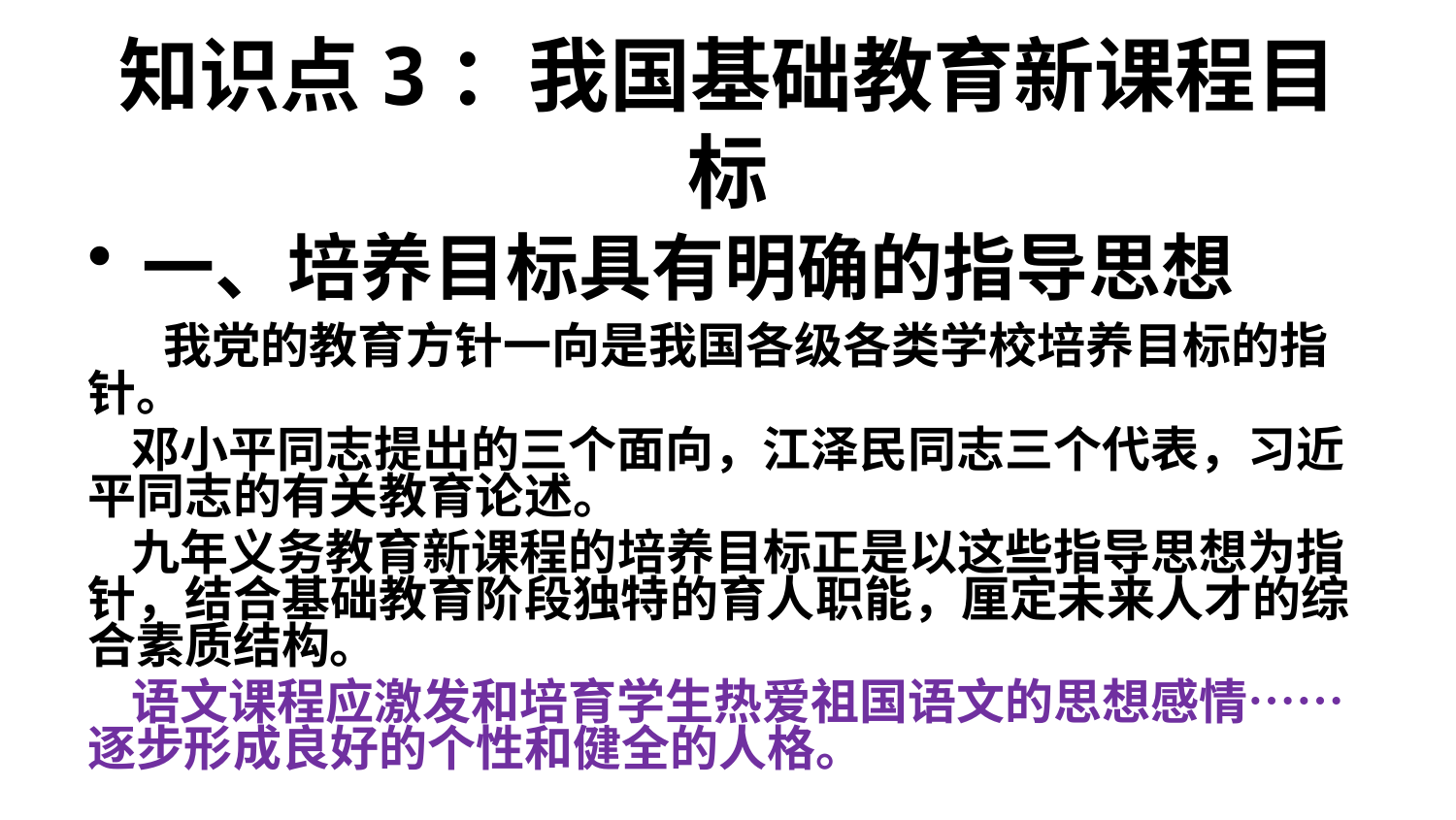

# 知识点3：我国基础教育新课程目标
一、培养目标具有明确的指导思想
     我党的教育方针一向是我国各级各类学校培养目标的指针。
   邓小平同志提出的三个面向，江泽民同志三个代表，习近平同志的有关教育论述。
   九年义务教育新课程的培养目标正是以这些指导思想为指针，结合基础教育阶段独特的育人职能，厘定未来人才的综合素质结构。
   语文课程应激发和培育学生热爱祖国语文的思想感情……逐步形成良好的个性和健全的人格。